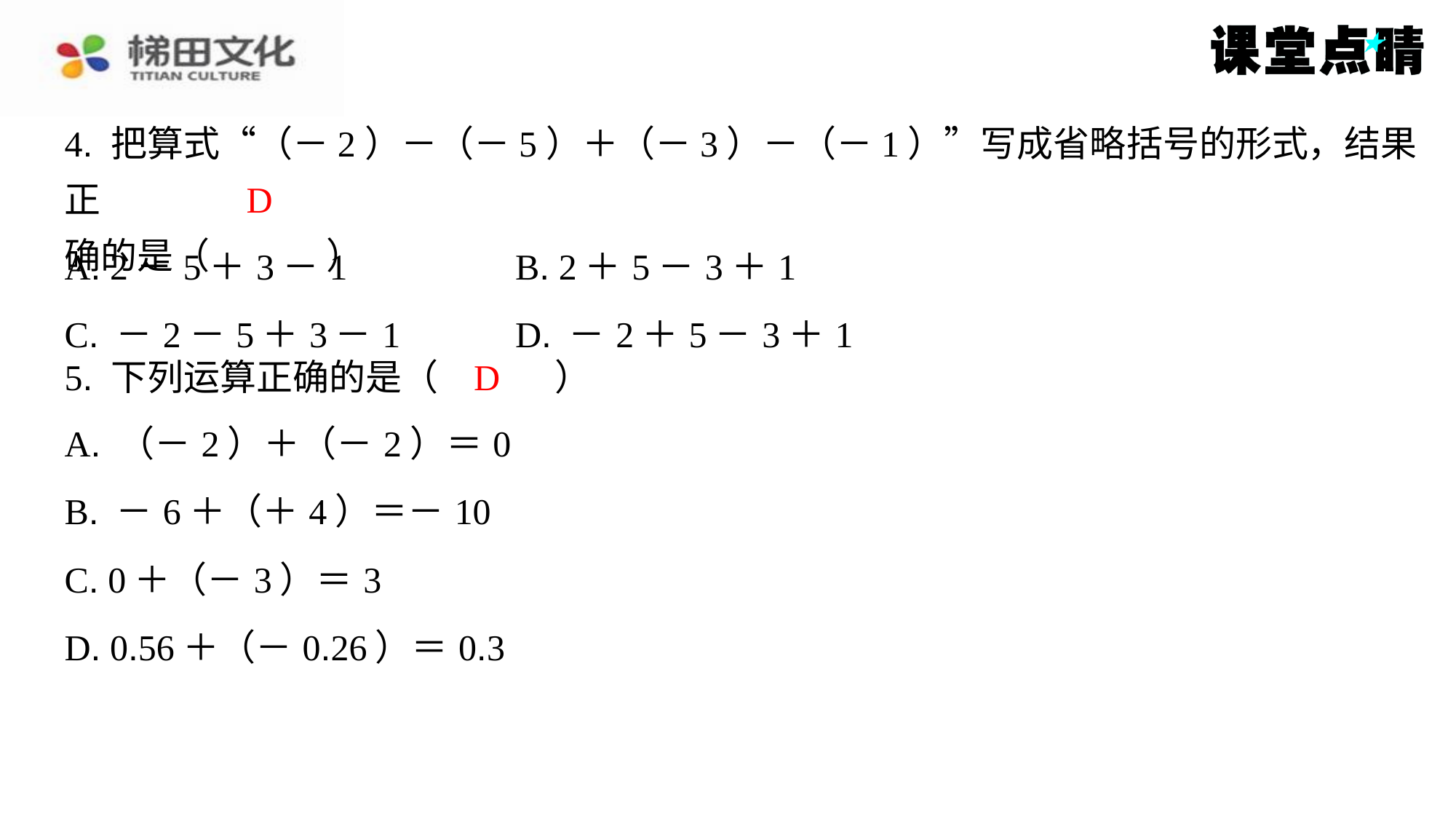

4. 把算式“（－2）－（－5）＋（－3）－（－1）”写成省略括号的形式，结果正
确的是（　D　）
D
| A. 2－5＋3－1 | B. 2＋5－3＋1 |
| --- | --- |
| C. －2－5＋3－1 | D. －2＋5－3＋1 |
D
5. 下列运算正确的是（　D　）
| A. （－2）＋（－2）＝0 |
| --- |
| B. －6＋（＋4）＝－10 |
| C. 0＋（－3）＝3 |
| D. 0.56＋（－0.26）＝0.3 |